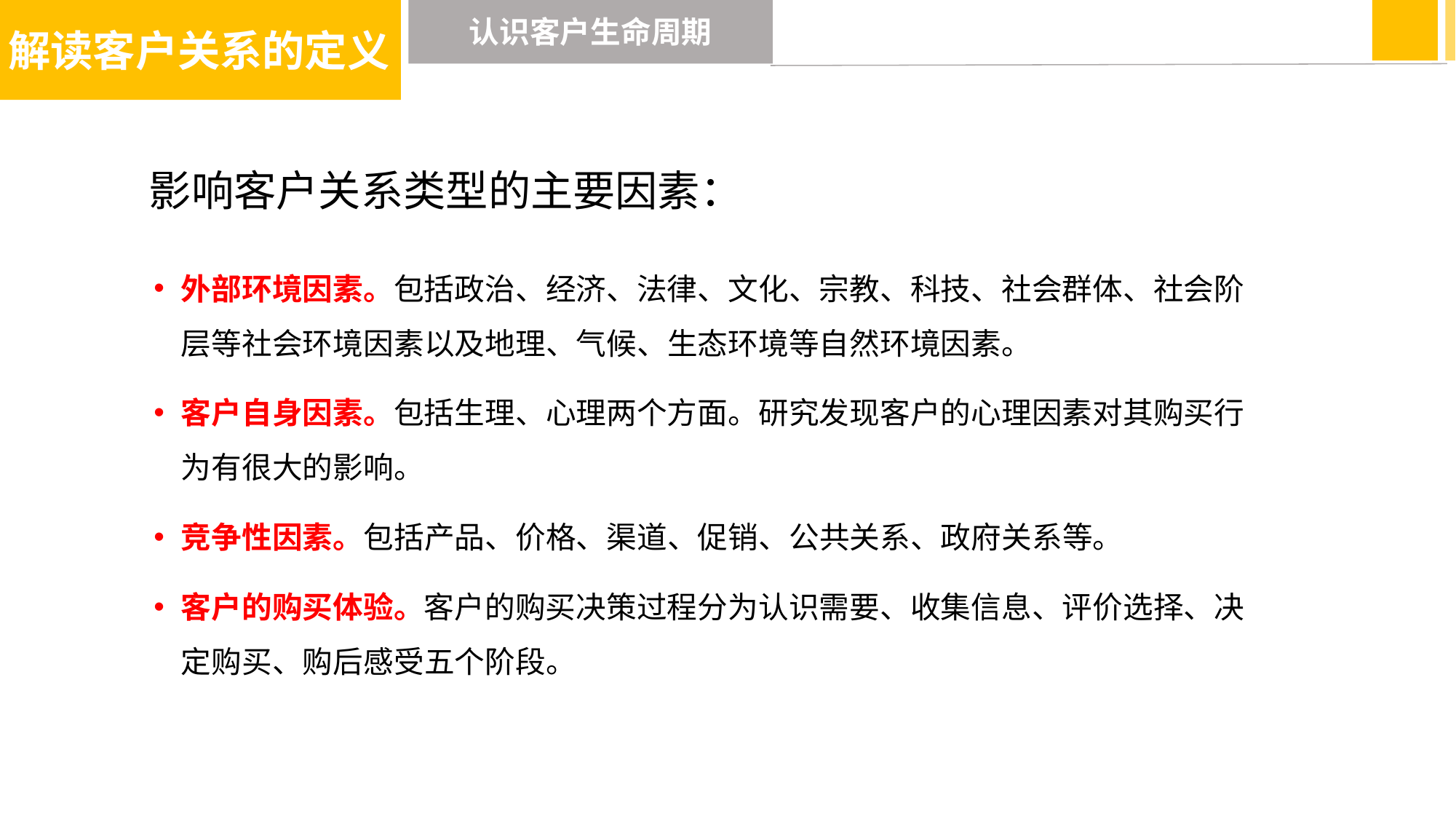

解读客户关系的定义

认识客户生命周期
影响客户关系类型的主要因素：
外部环境因素。包括政治、经济、法律、文化、宗教、科技、社会群体、社会阶层等社会环境因素以及地理、气候、生态环境等自然环境因素。
客户自身因素。包括生理、心理两个方面。研究发现客户的心理因素对其购买行为有很大的影响。
竞争性因素。包括产品、价格、渠道、促销、公共关系、政府关系等。
客户的购买体验。客户的购买决策过程分为认识需要、收集信息、评价选择、决定购买、购后感受五个阶段。